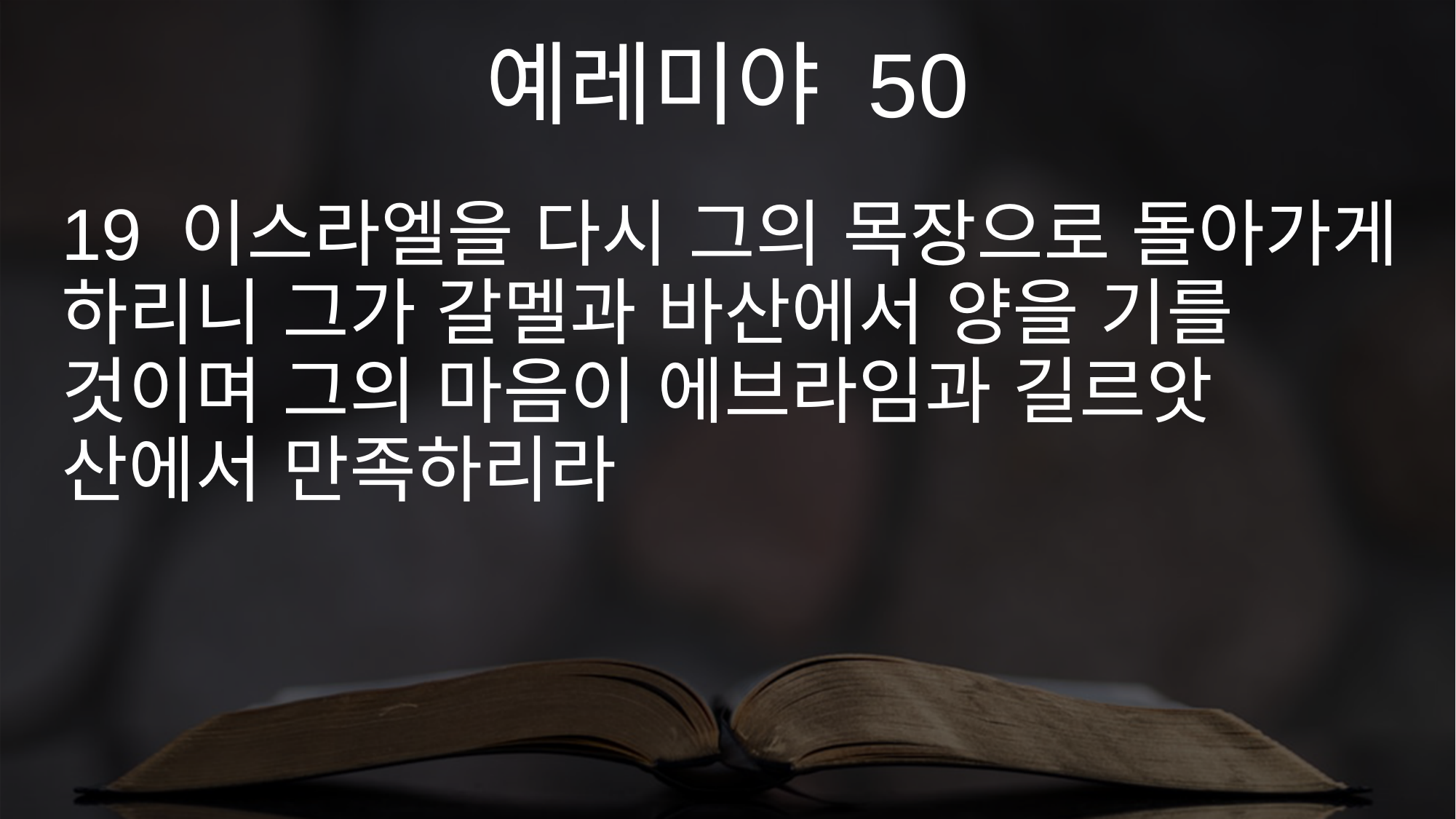

예레미야 50
19 이스라엘을 다시 그의 목장으로 돌아가게 하리니 그가 갈멜과 바산에서 양을 기를 것이며 그의 마음이 에브라임과 길르앗 산에서 만족하리라